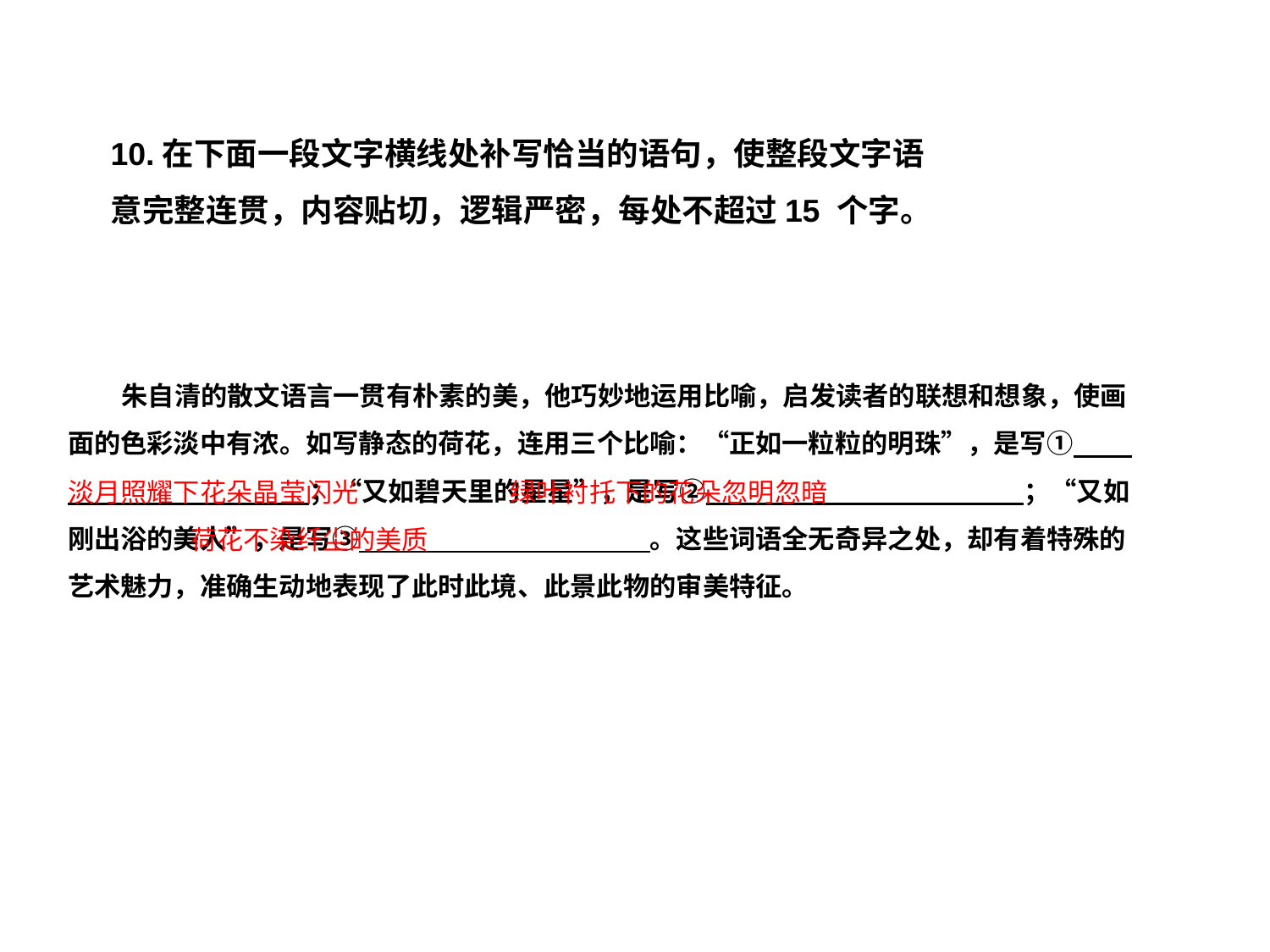

10.在下面一段文字横线处补写恰当的语句，使整段文字语意完整连贯，内容贴切，逻辑严密，每处不超过15 个字。
        朱自清的散文语言一贯有朴素的美，他巧妙地运用比喻，启发读者的联想和想象，使画面的色彩淡中有浓。如写静态的荷花，连用三个比喻：“正如一粒粒的明珠”，是写①　 　　　　     　　　　　；“又如碧天里的星星”，是写②　　　　　　　　　         　；“又如刚出浴的美人”，是写③　　　　　　　　　　　。这些词语全无奇异之处，却有着特殊的艺术魅力，准确生动地表现了此时此境、此景此物的审美特征。
淡月照耀下花朵晶莹闪光
 绿叶衬托下的花朵忽明忽暗
荷花不染纤尘的美质